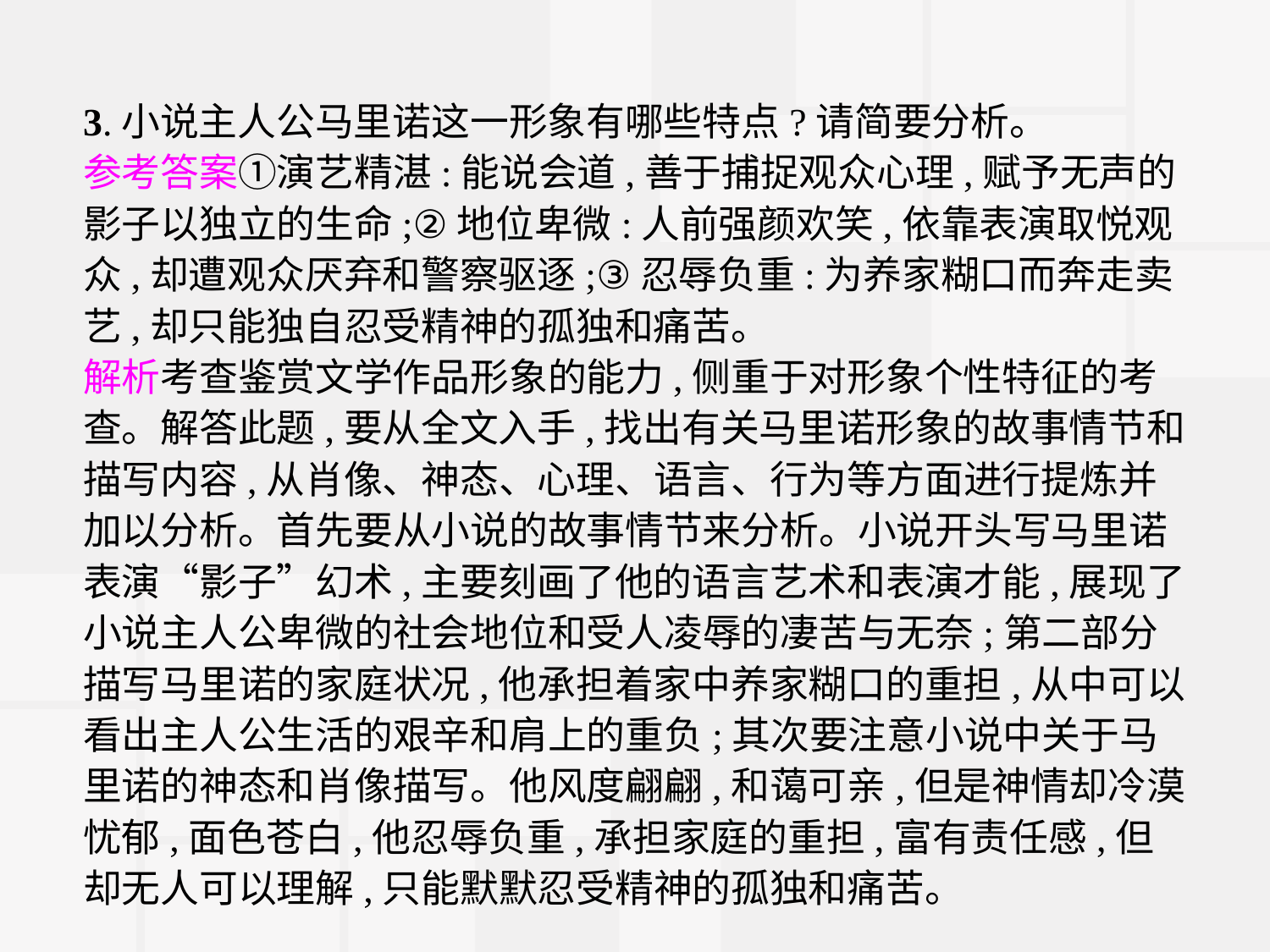

3.小说主人公马里诺这一形象有哪些特点?请简要分析。
参考答案①演艺精湛:能说会道,善于捕捉观众心理,赋予无声的影子以独立的生命;②地位卑微:人前强颜欢笑,依靠表演取悦观众,却遭观众厌弃和警察驱逐;③忍辱负重:为养家糊口而奔走卖艺,却只能独自忍受精神的孤独和痛苦。
解析考查鉴赏文学作品形象的能力,侧重于对形象个性特征的考查。解答此题,要从全文入手,找出有关马里诺形象的故事情节和描写内容,从肖像、神态、心理、语言、行为等方面进行提炼并加以分析。首先要从小说的故事情节来分析。小说开头写马里诺表演“影子”幻术,主要刻画了他的语言艺术和表演才能,展现了小说主人公卑微的社会地位和受人凌辱的凄苦与无奈;第二部分描写马里诺的家庭状况,他承担着家中养家糊口的重担,从中可以看出主人公生活的艰辛和肩上的重负;其次要注意小说中关于马里诺的神态和肖像描写。他风度翩翩,和蔼可亲,但是神情却冷漠忧郁,面色苍白,他忍辱负重,承担家庭的重担,富有责任感,但却无人可以理解,只能默默忍受精神的孤独和痛苦。